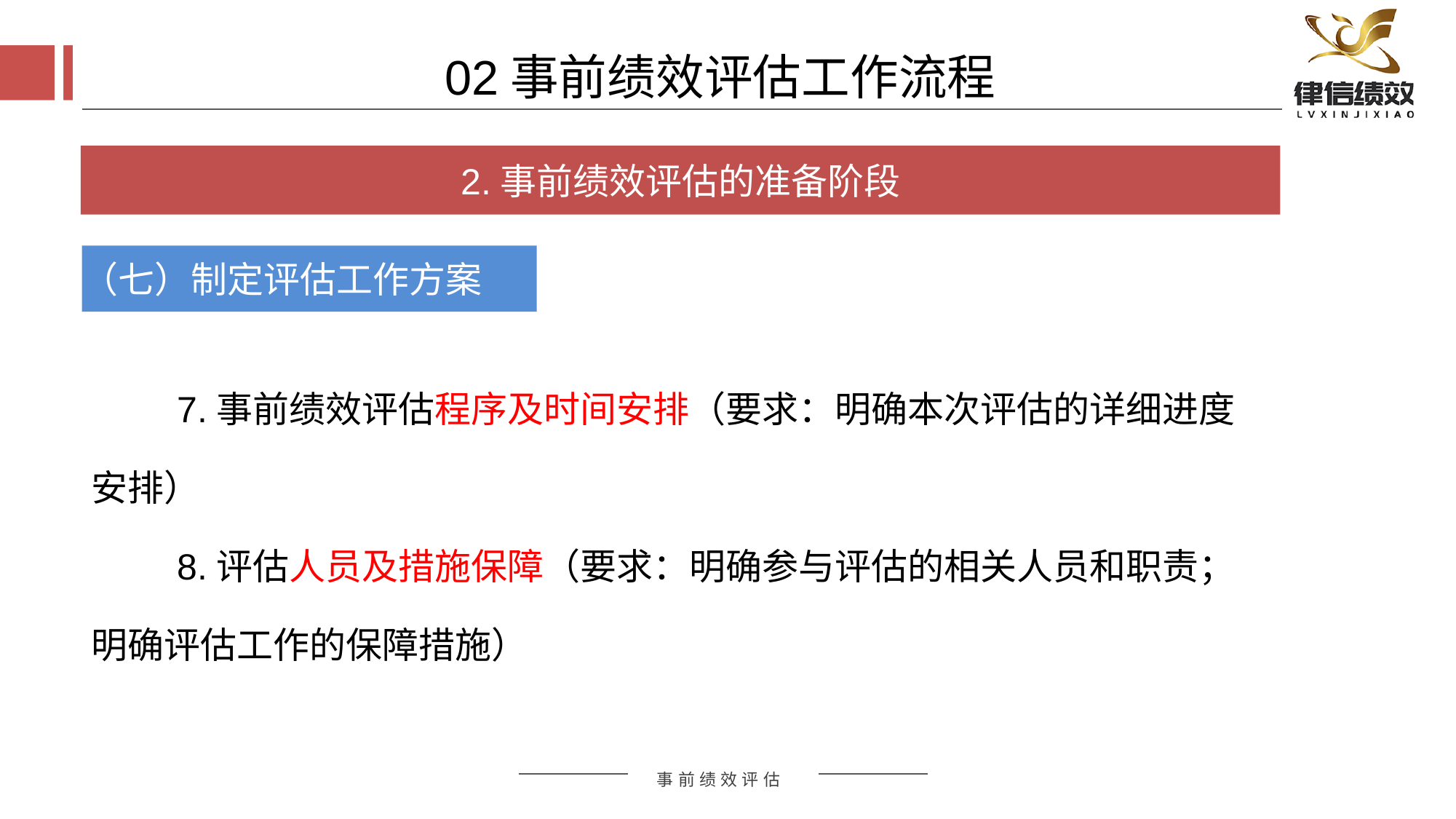

02事前绩效评估工作流程
2.事前绩效评估的准备阶段
（七）制定评估工作方案
7.事前绩效评估程序及时间安排（要求：明确本次评估的详细进度安排）
8.评估人员及措施保障（要求：明确参与评估的相关人员和职责；明确评估工作的保障措施）

评估方式
评估方式